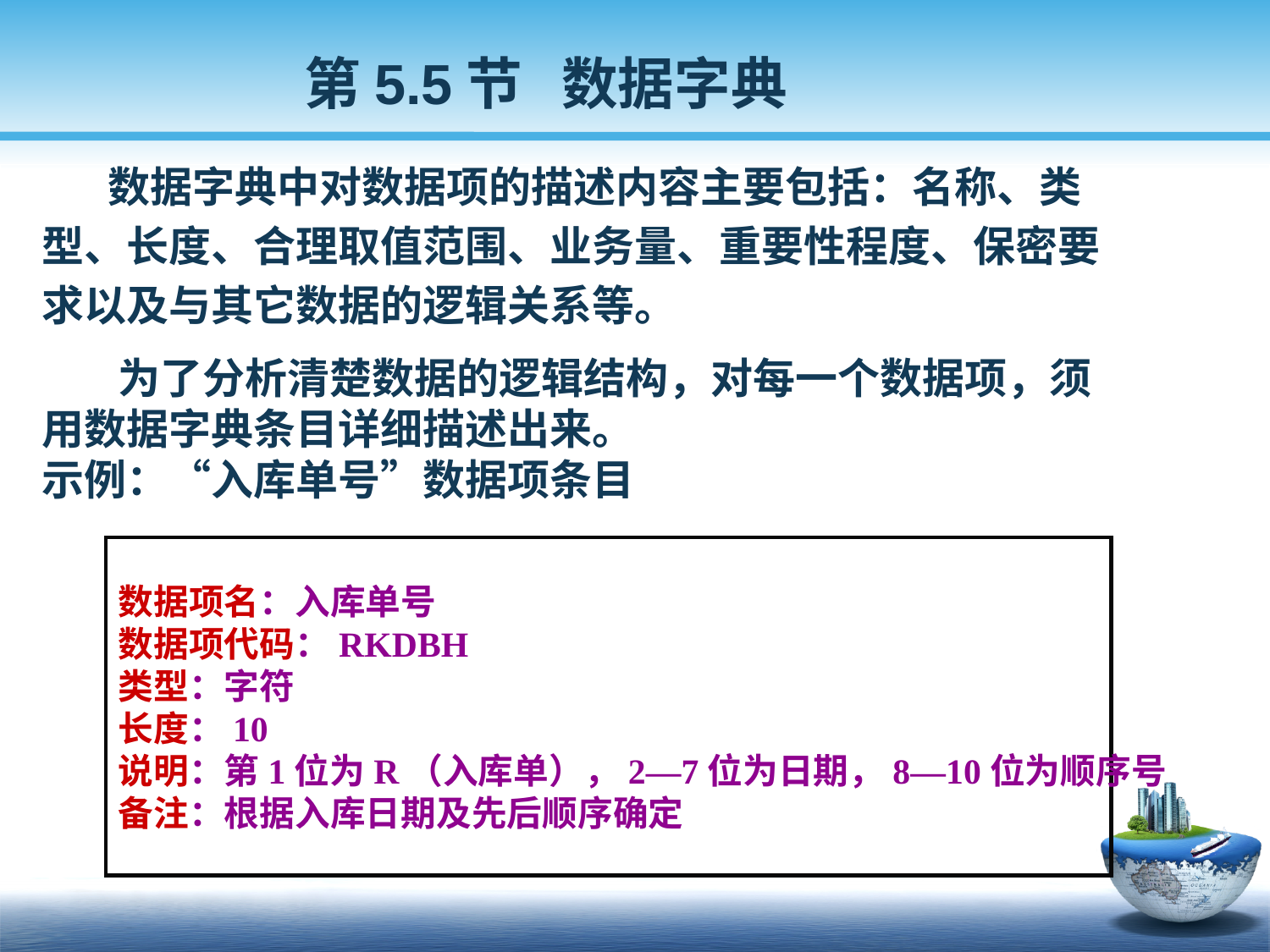

第5.5节   数据字典
         数据字典中对数据项的描述内容主要包括：名称、类
  型、长度、合理取值范围、业务量、重要性程度、保密要
  求以及与其它数据的逻辑关系等。

          为了分析清楚数据的逻辑结构，对每一个数据项，须
  用数据字典条目详细描述出来。
  示例：“入库单号”数据项条目
数据项名：入库单号
数据项代码：RKDBH
类型：字符
长度：10
说明：第1位为R（入库单），2—7位为日期，8—10位为顺序号
备注：根据入库日期及先后顺序确定